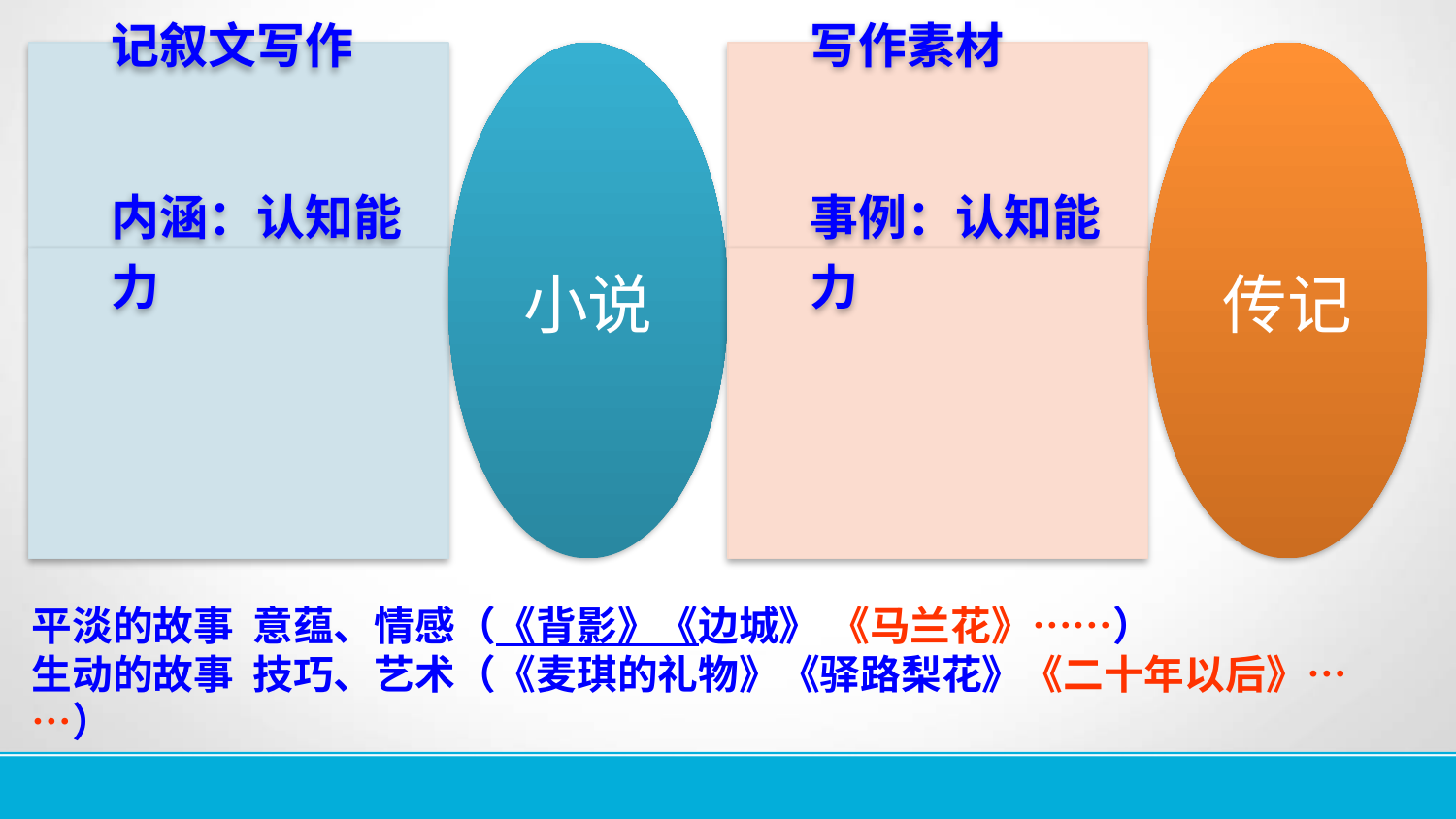

小说
记叙文写作
内涵：认知能力
传记
写作素材
事例：认知能力
平淡的故事  意蕴、情感（《背影》《边城》 《马兰花》……）
生动的故事  技巧、艺术（《麦琪的礼物》《驿路梨花》《二十年以后》……）